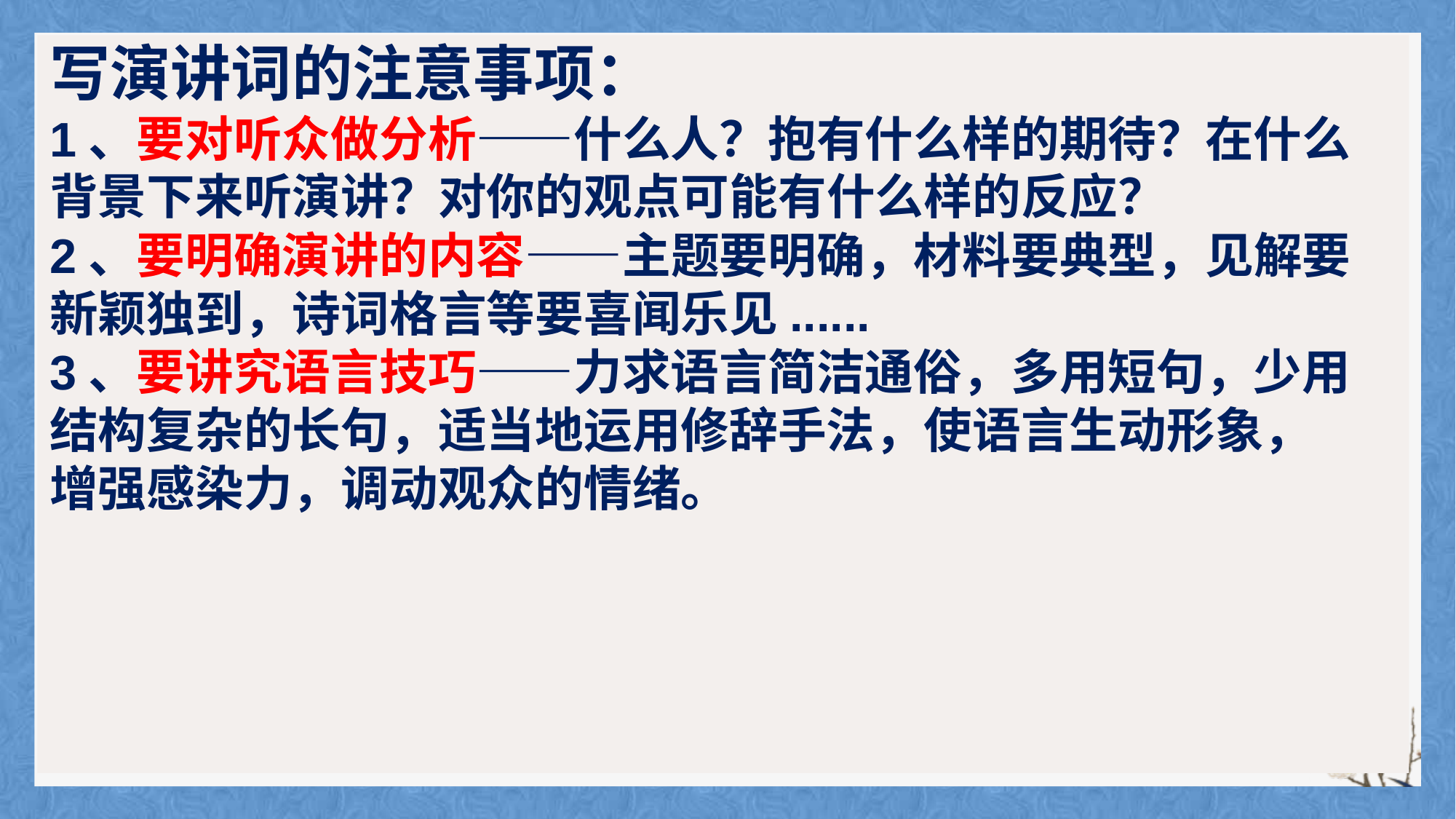

写演讲词的注意事项：
1、要对听众做分析——什么人？抱有什么样的期待？在什么背景下来听演讲？对你的观点可能有什么样的反应？
2、要明确演讲的内容——主题要明确，材料要典型，见解要新颖独到，诗词格言等要喜闻乐见......
3、要讲究语言技巧——力求语言简洁通俗，多用短句，少用结构复杂的长句，适当地运用修辞手法，使语言生动形象，
增强感染力，调动观众的情绪。